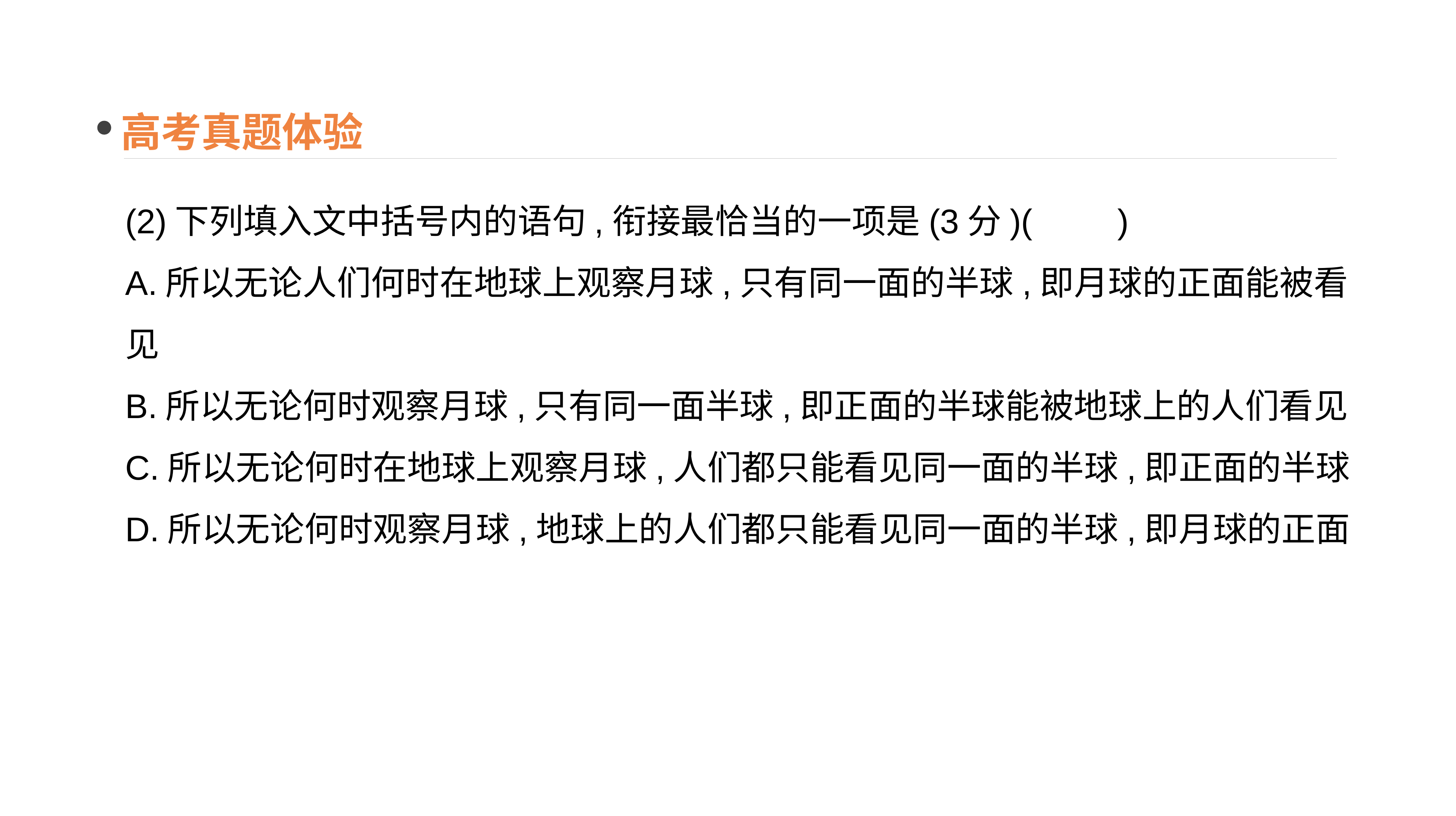

高考真题体验

(2)下列填入文中括号内的语句,衔接最恰当的一项是(3分)(　　)
A.所以无论人们何时在地球上观察月球,只有同一面的半球,即月球的正面能被看见
B.所以无论何时观察月球,只有同一面半球,即正面的半球能被地球上的人们看见
C.所以无论何时在地球上观察月球,人们都只能看见同一面的半球,即正面的半球
D.所以无论何时观察月球,地球上的人们都只能看见同一面的半球,即月球的正面